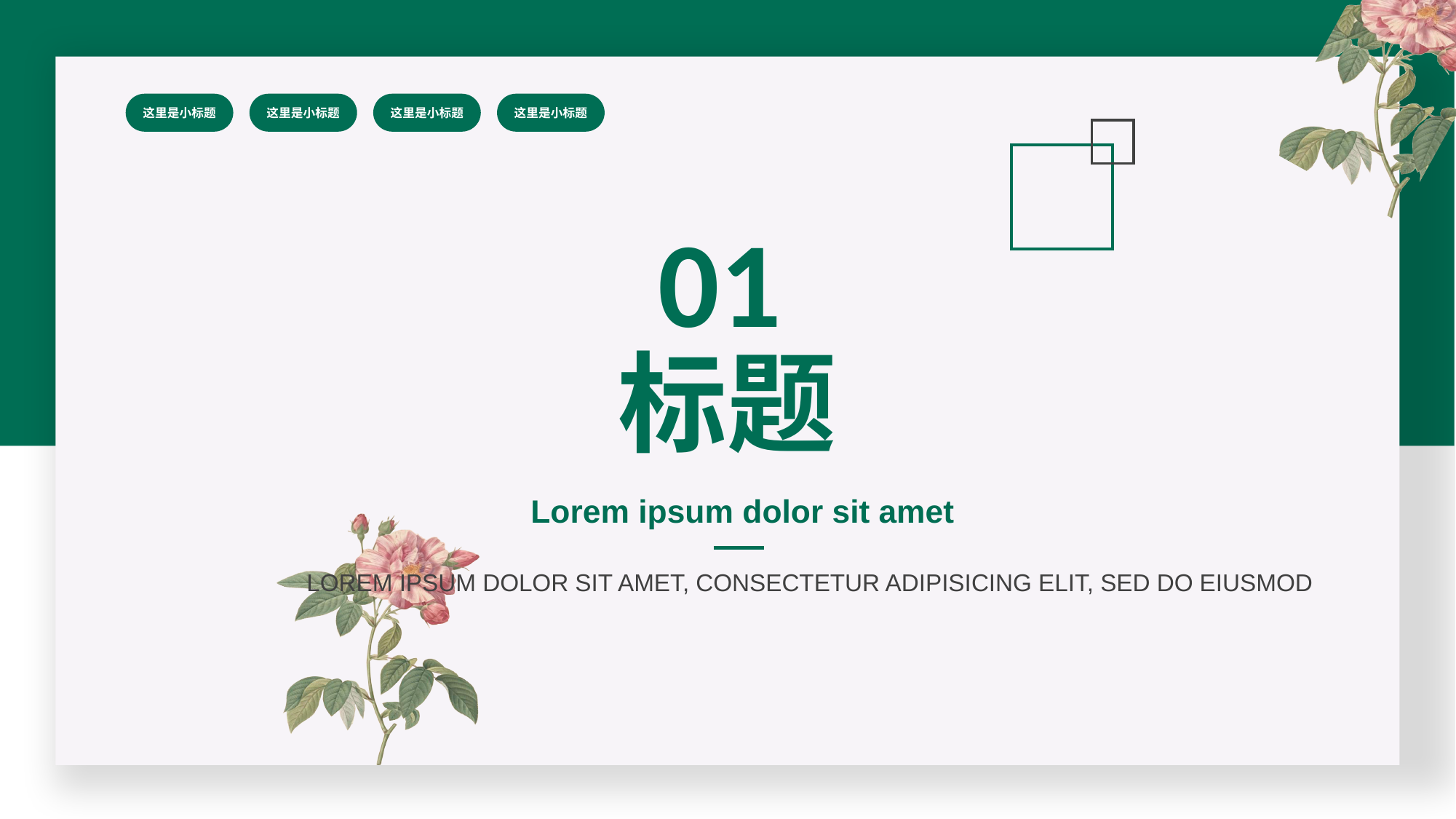

这里是小标题
这里是小标题
这里是小标题
这里是小标题

01
标题
Lorem ipsum dolor sit amet

LOREM IPSUM DOLOR SIT AMET, CONSECTETUR ADIPISICING ELIT, SED DO EIUSMOD